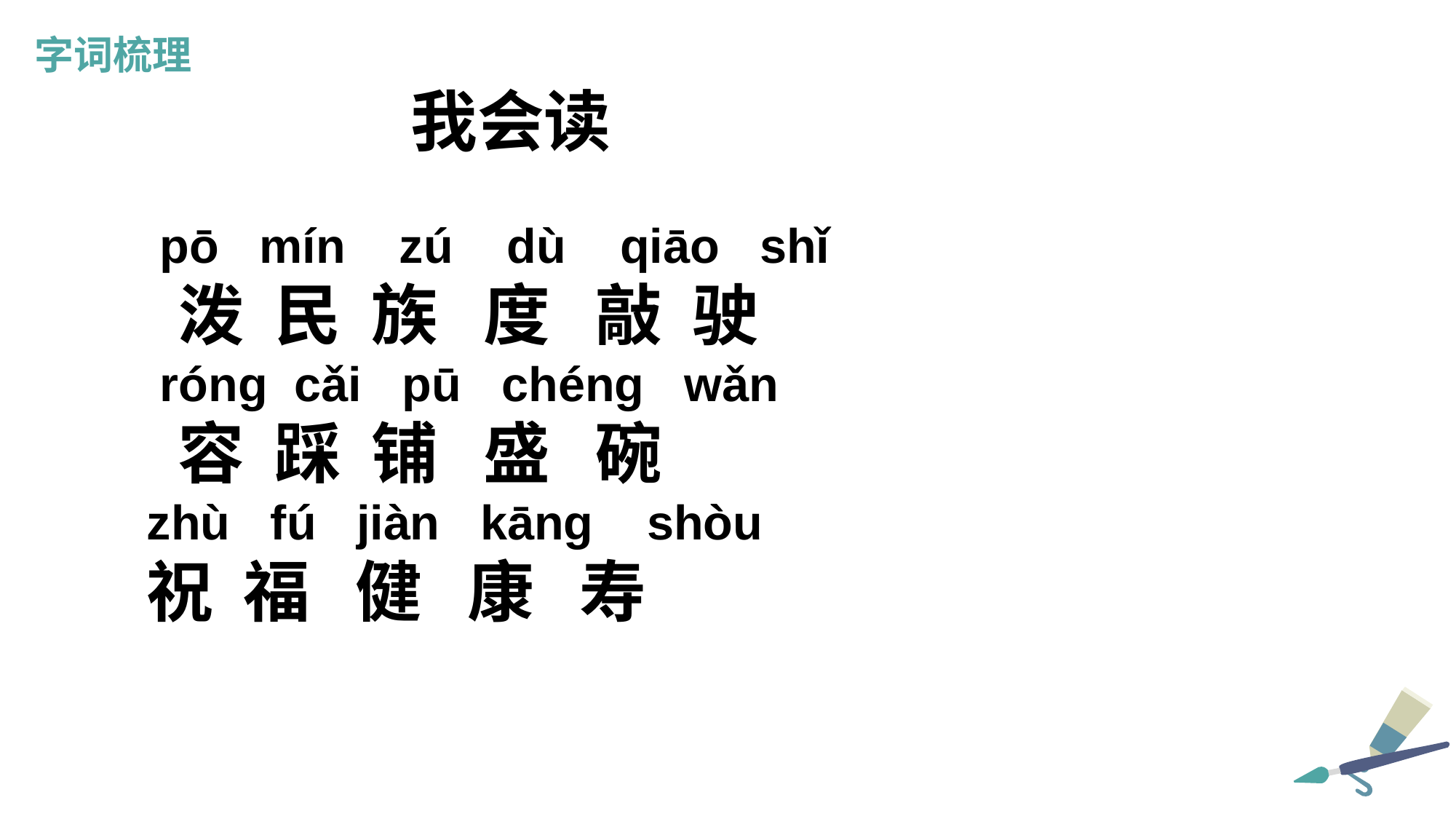

字词梳理
我会读
 pō   mín    zú    dù    qiāo   shǐ
 泼  民  族   度   敲  驶
 róng  cǎi   pū   chéng   wǎn
 容  踩  铺   盛   碗
zhù   fú   jiàn   kāng    shòu
祝  福   健   康   寿